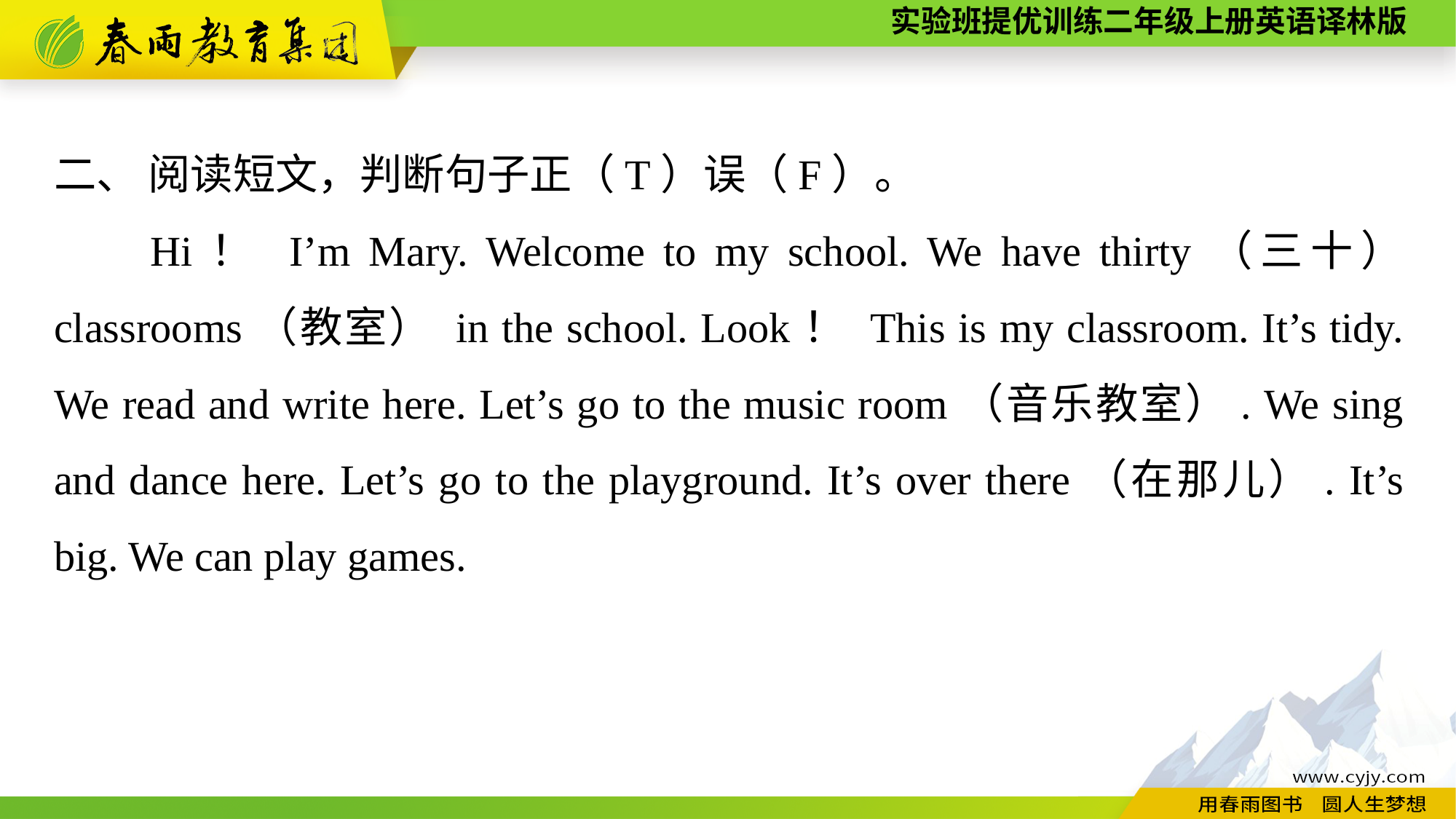

二、 阅读短文，判断句子正（T）误（F）。
Hi！ I’m Mary. Welcome to my school. We have thirty（三十） classrooms（教室） in the school. Look！ This is my classroom. It’s tidy. We read and write here. Let’s go to the music room（音乐教室）. We sing and dance here. Let’s go to the playground. It’s over there（在那儿）. It’s big. We can play games.